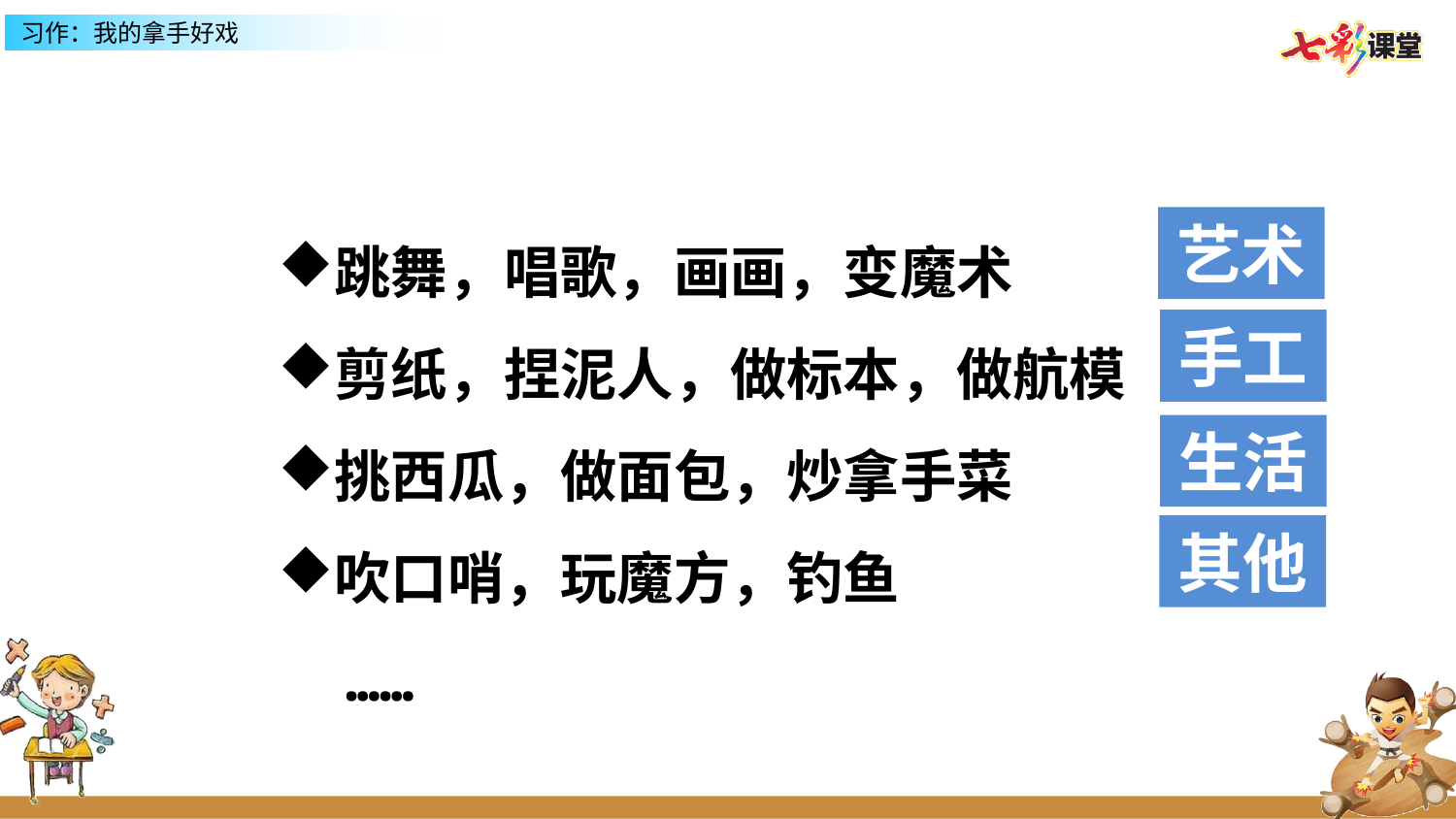

跳舞，唱歌，画画，变魔术
剪纸，捏泥人，做标本，做航模
挑西瓜，做面包，炒拿手菜
吹口哨，玩魔方，钓鱼
  ……
艺术
手工
生活
其他